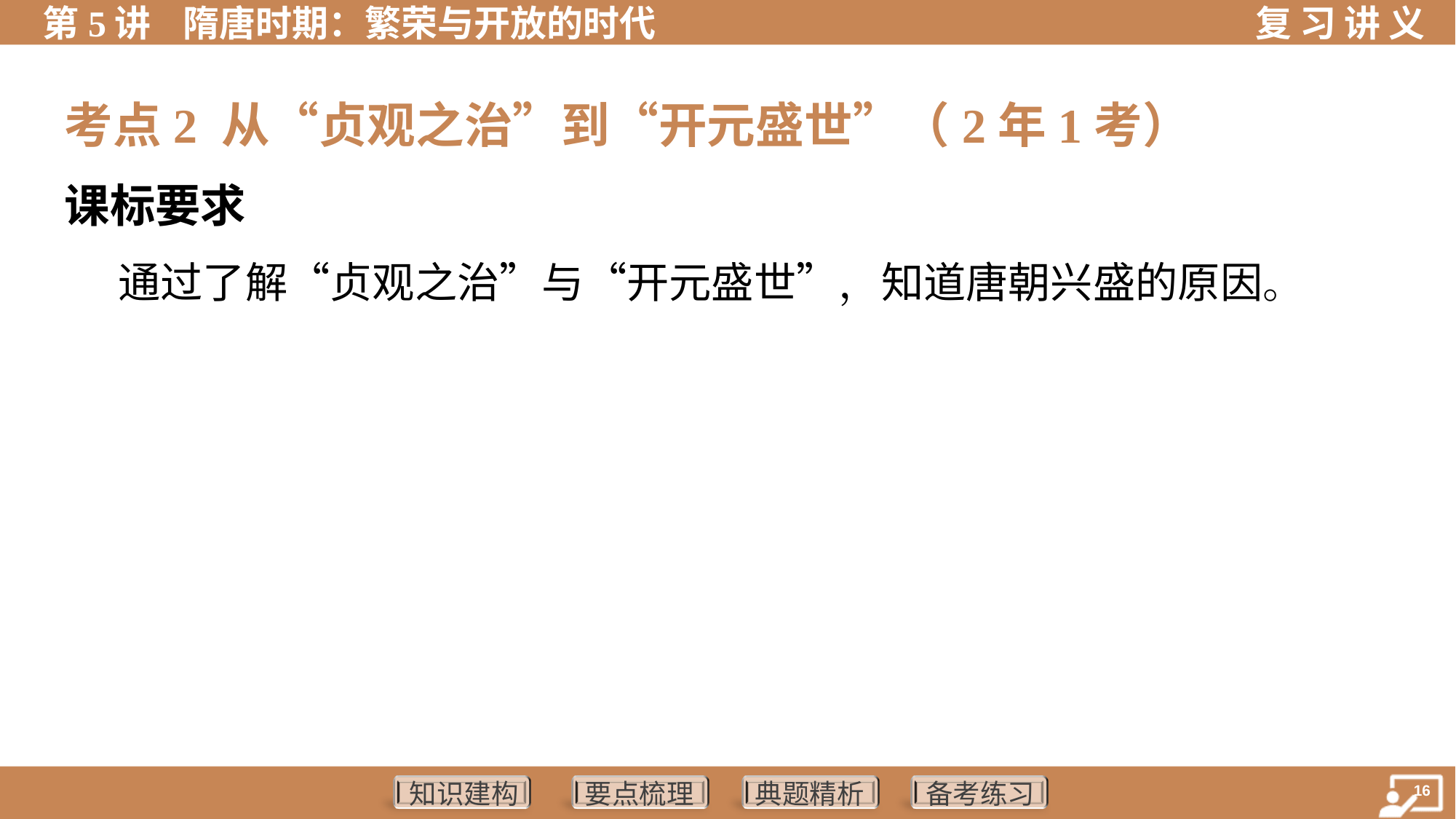

考点2 从“贞观之治”到“开元盛世”（2年1考）
课标要求
    通过了解“贞观之治”与“开元盛世”，知道唐朝兴盛的原因。